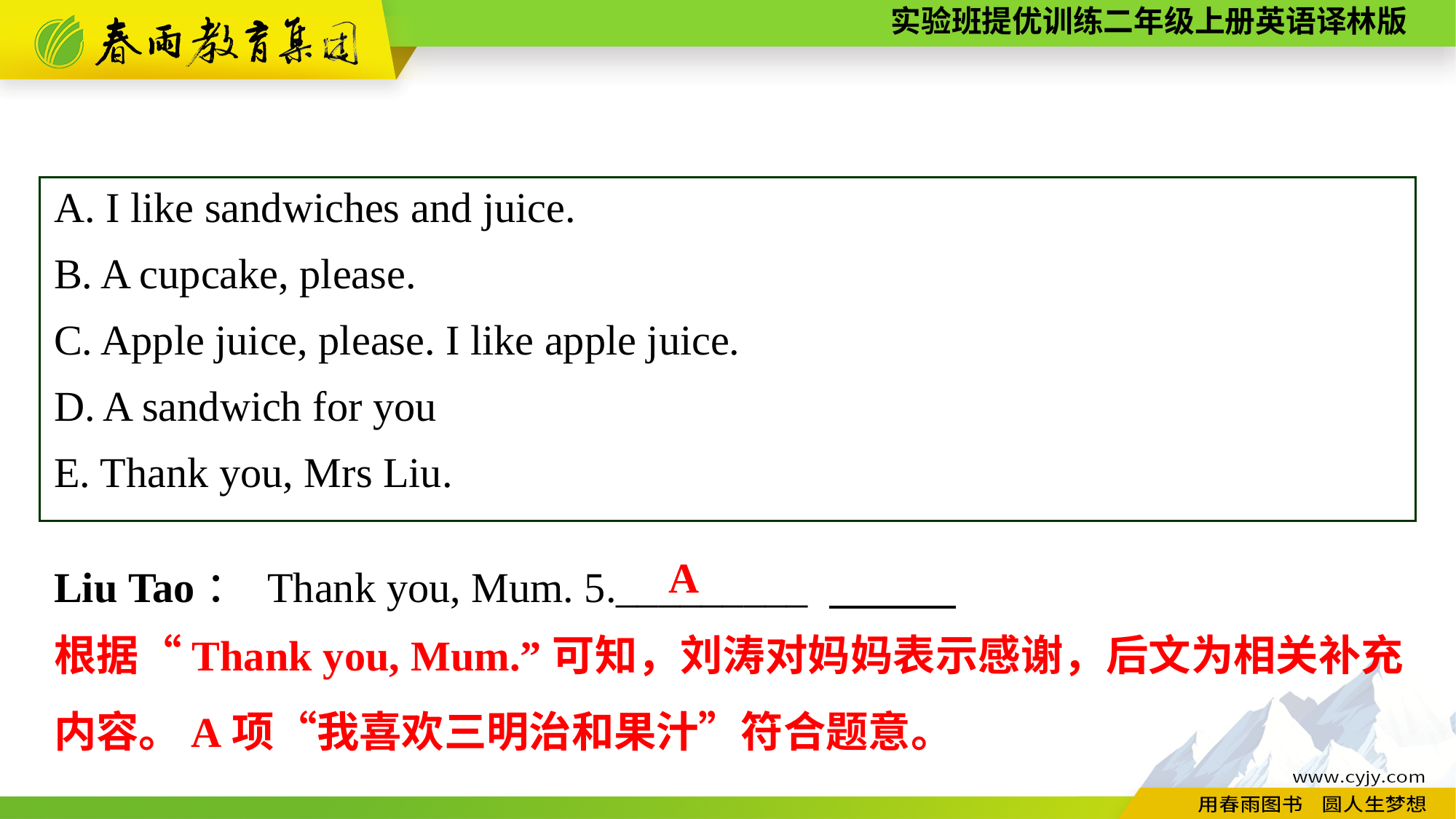

A. I like sandwiches and juice.
B. A cupcake, please.
C. Apple juice, please. I like apple juice.
D. A sandwich for you
E. Thank you, Mrs Liu.

Liu Tao： Thank you, Mum. 5._________
A
根据“Thank you, Mum.”可知，刘涛对妈妈表示感谢，后文为相关补充内容。A项“我喜欢三明治和果汁”符合题意。